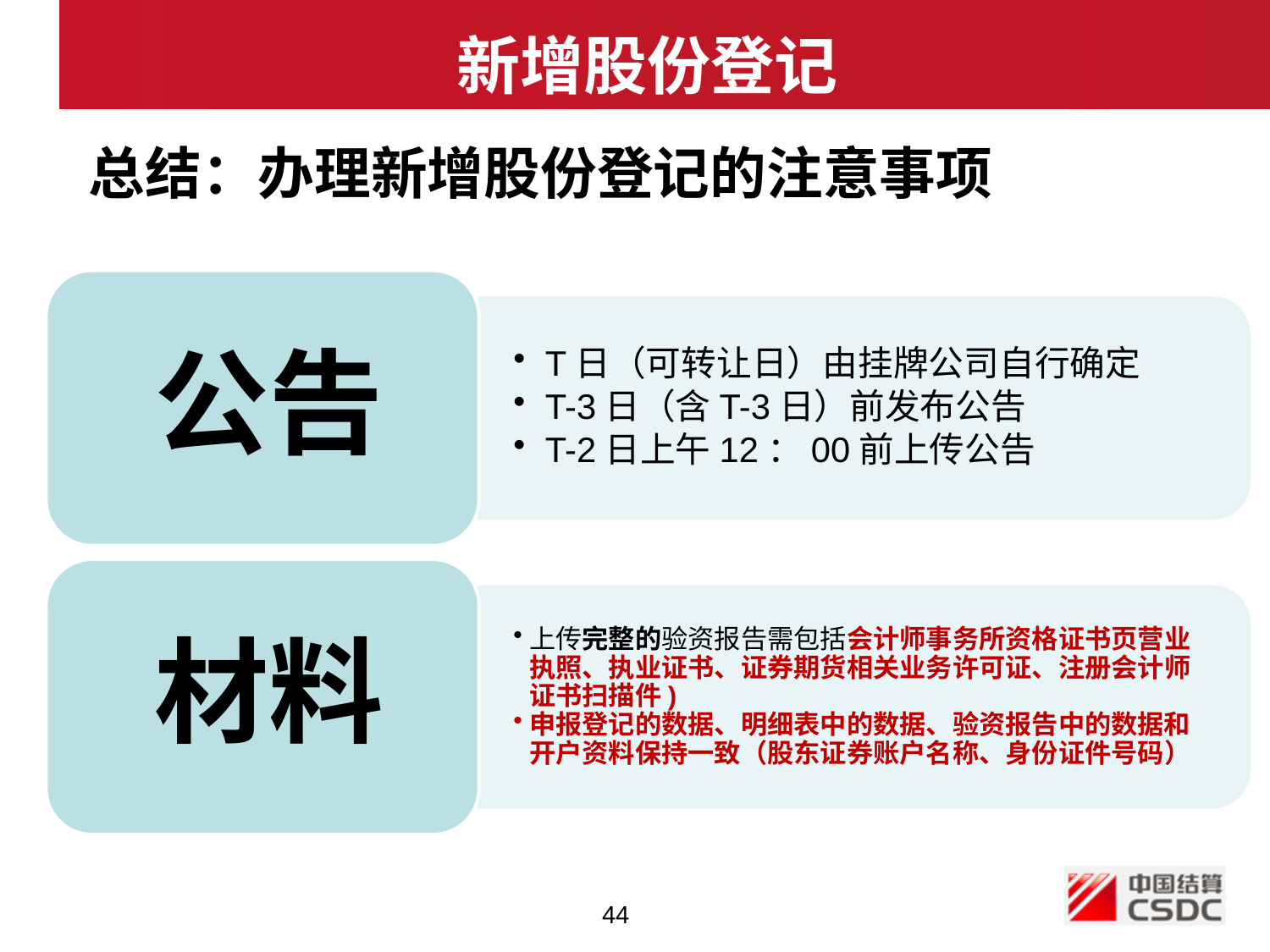

新增股份登记
总结：办理新增股份登记的注意事项
T日（可转让日）由挂牌公司自行确定
T-3日（含T-3日）前发布公告
T-2日上午12：00前上传公告
公告
上传完整的验资报告需包括会计师事务所资格证书页营业执照、执业证书、证券期货相关业务许可证、注册会计师证书扫描件)
申报登记的数据、明细表中的数据、验资报告中的数据和开户资料保持一致（股东证券账户名称、身份证件号码）
材料
44